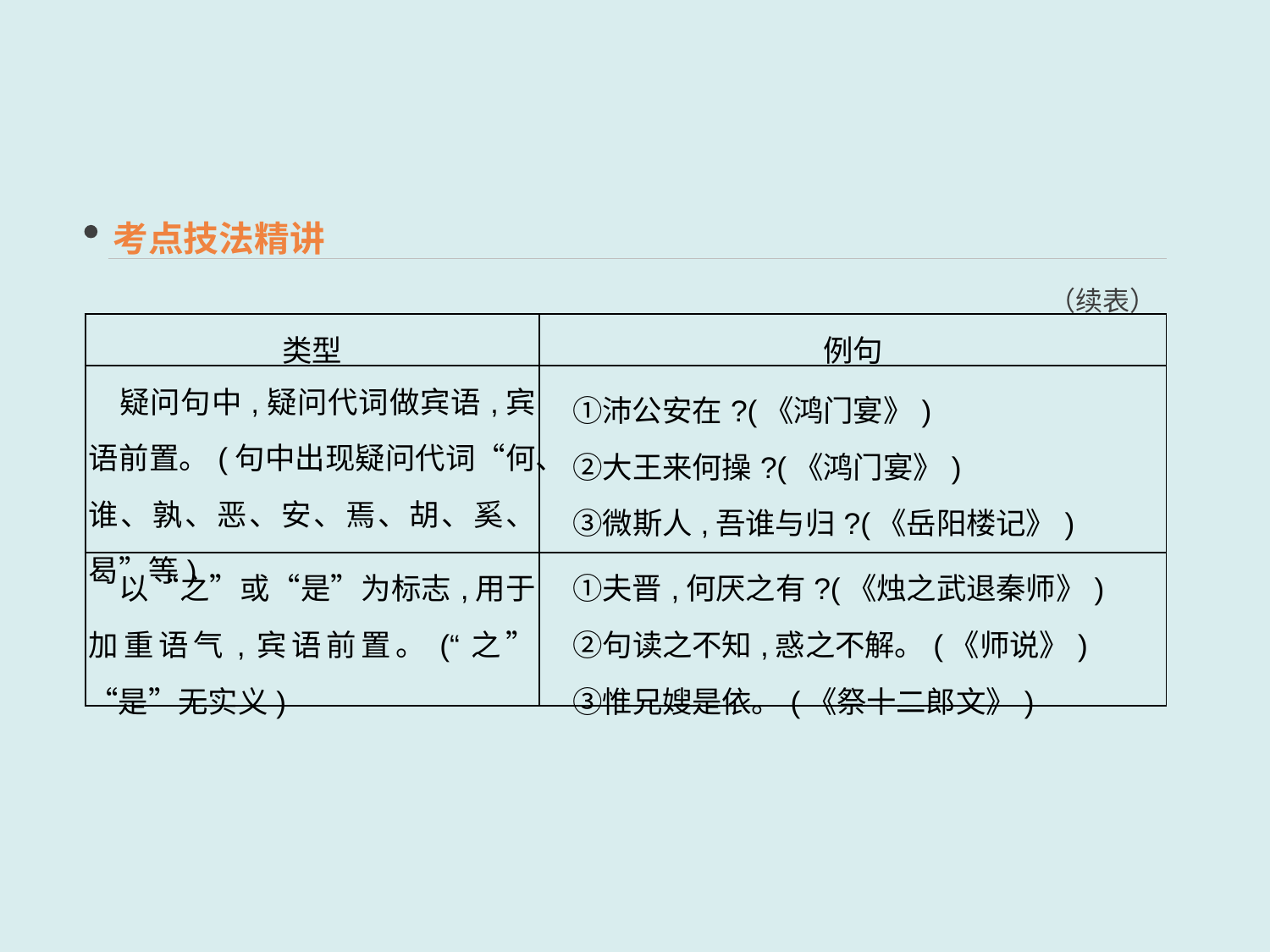

考点技法精讲

（续表）

| 类型 | 例句 |
| --- | --- |
| 疑问句中,疑问代词做宾语,宾语前置。(句中出现疑问代词“何、谁、孰、恶、安、焉、胡、奚、曷”等) | ①沛公安在?(《鸿门宴》) 　②大王来何操?(《鸿门宴》) 　③微斯人,吾谁与归?(《岳阳楼记》) |
| 以“之”或“是”为标志,用于加重语气,宾语前置。(“之”“是”无实义) | ①夫晋,何厌之有?(《烛之武退秦师》) 　②句读之不知,惑之不解。(《师说》) 　③惟兄嫂是依。(《祭十二郎文》) |